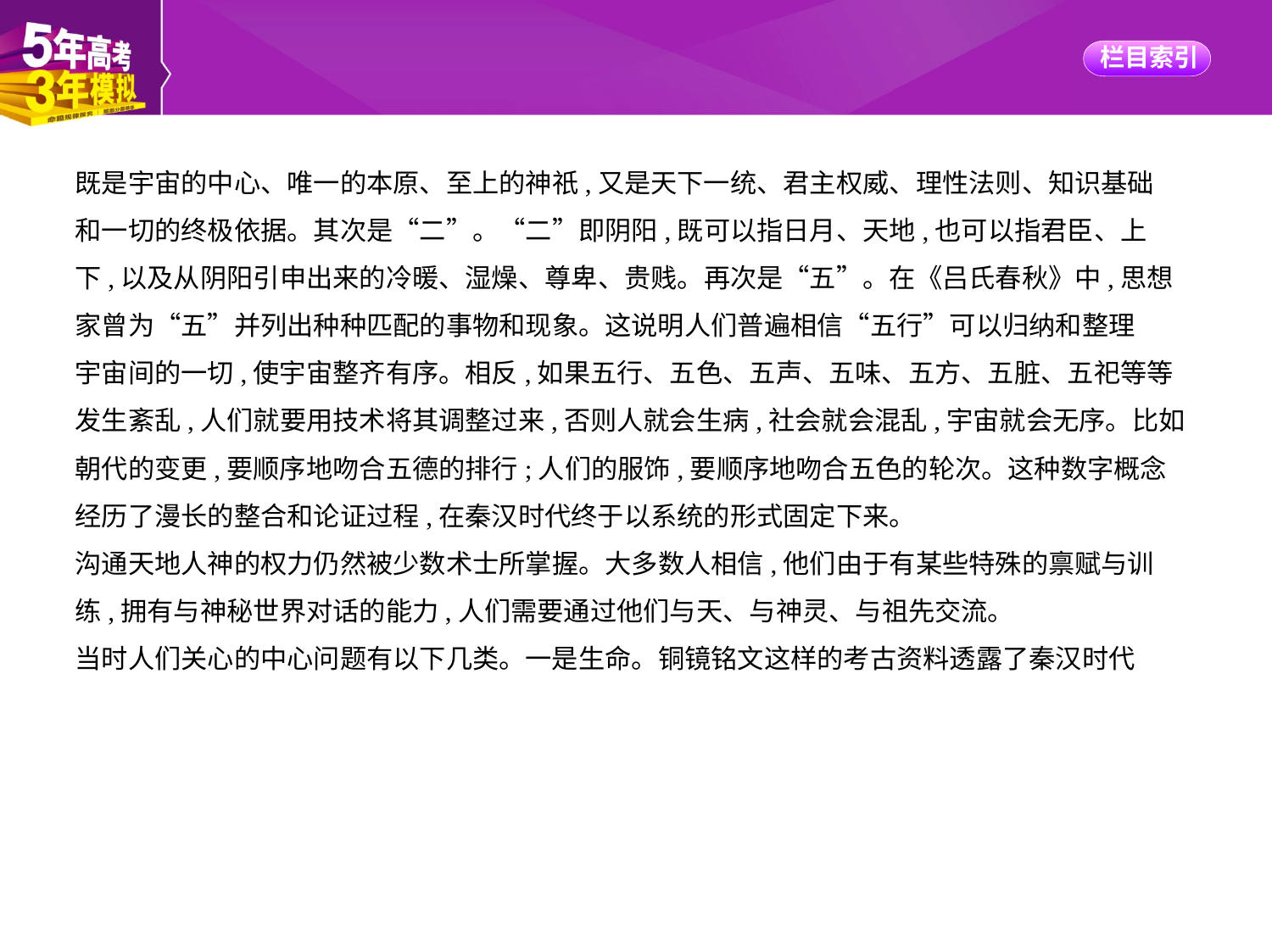

既是宇宙的中心、唯一的本原、至上的神祇,又是天下一统、君主权威、理性法则、知识基础
和一切的终极依据。其次是“二”。“二”即阴阳,既可以指日月、天地,也可以指君臣、上
下,以及从阴阳引申出来的冷暖、湿燥、尊卑、贵贱。再次是“五”。在《吕氏春秋》中,思想
家曾为“五”并列出种种匹配的事物和现象。这说明人们普遍相信“五行”可以归纳和整理
宇宙间的一切,使宇宙整齐有序。相反,如果五行、五色、五声、五味、五方、五脏、五祀等等
发生紊乱,人们就要用技术将其调整过来,否则人就会生病,社会就会混乱,宇宙就会无序。比如
朝代的变更,要顺序地吻合五德的排行;人们的服饰,要顺序地吻合五色的轮次。这种数字概念
经历了漫长的整合和论证过程,在秦汉时代终于以系统的形式固定下来。
沟通天地人神的权力仍然被少数术士所掌握。大多数人相信,他们由于有某些特殊的禀赋与训
练,拥有与神秘世界对话的能力,人们需要通过他们与天、与神灵、与祖先交流。
当时人们关心的中心问题有以下几类。一是生命。铜镜铭文这样的考古资料透露了秦汉时代